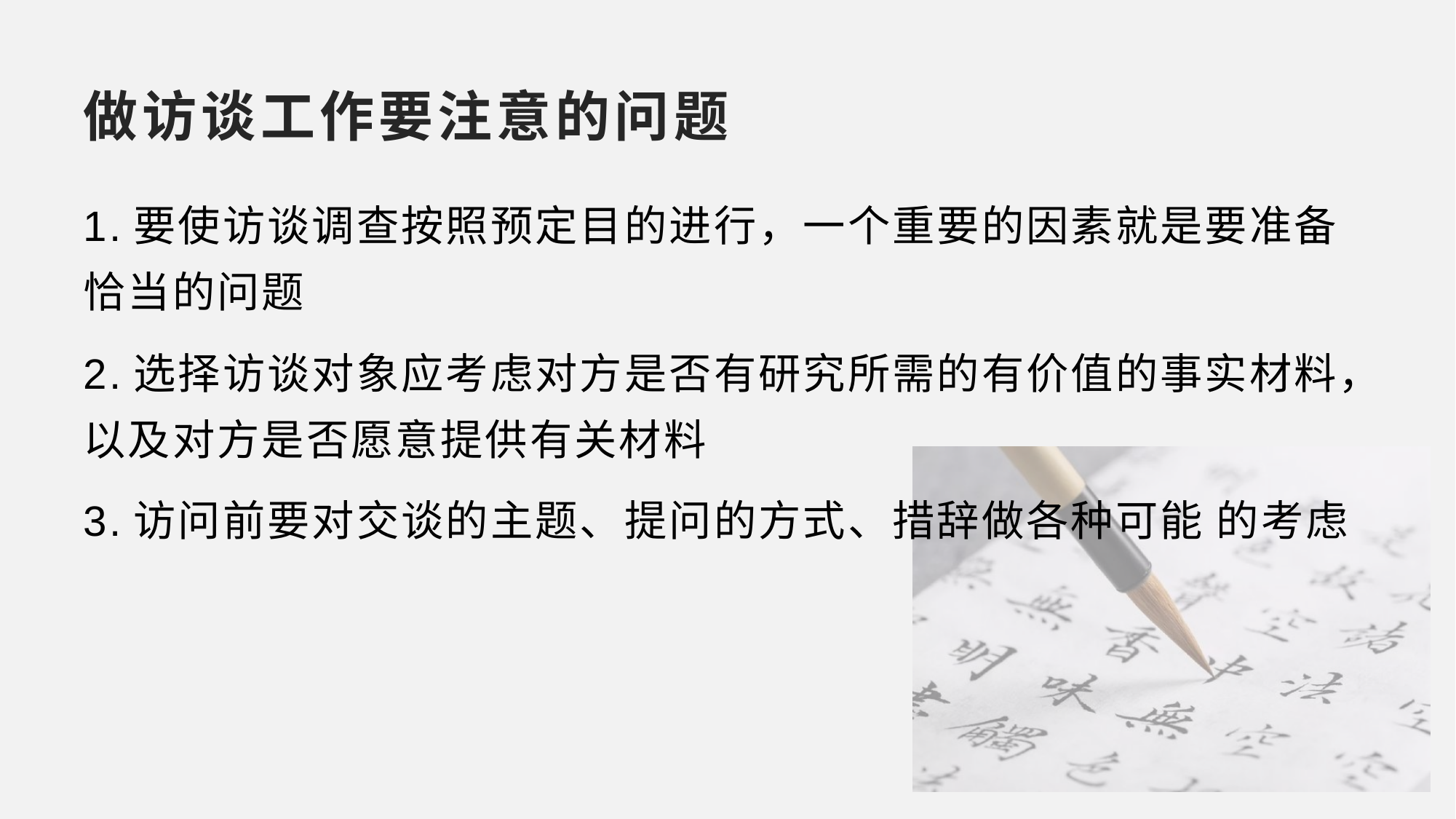

# 做访谈工作要注意的问题
1.要使访谈调查按照预定目的进行，一个重要的因素就是要准备恰当的问题
2.选择访谈对象应考虑对方是否有研究所需的有价值的事实材料，以及对方是否愿意提供有关材料
3.访问前要对交谈的主题、提问的方式、措辞做各种可能 的考虑